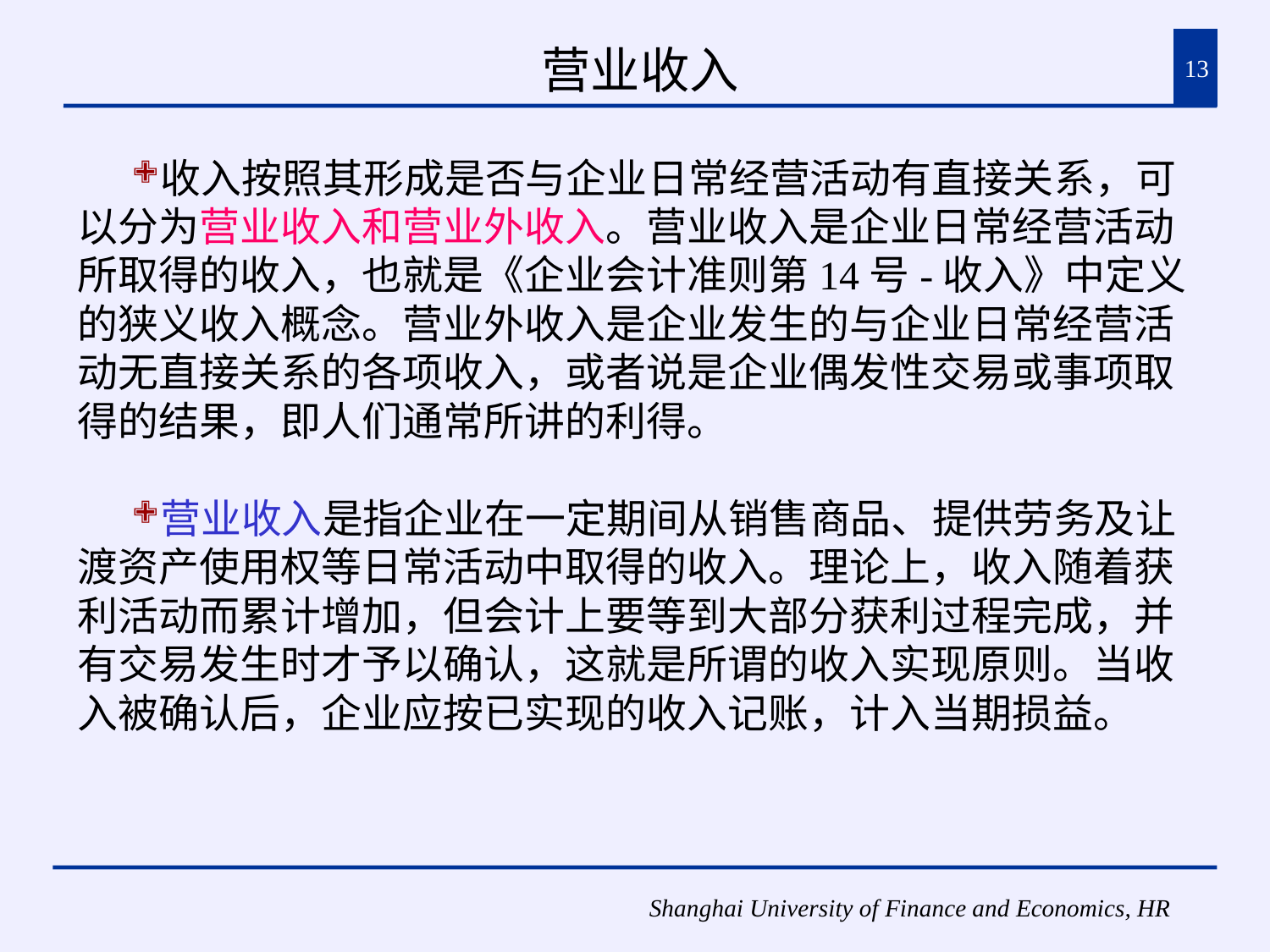

# 营业收入
13
收入按照其形成是否与企业日常经营活动有直接关系，可以分为营业收入和营业外收入。营业收入是企业日常经营活动所取得的收入，也就是《企业会计准则第14号-收入》中定义的狭义收入概念。营业外收入是企业发生的与企业日常经营活动无直接关系的各项收入，或者说是企业偶发性交易或事项取得的结果，即人们通常所讲的利得。

营业收入是指企业在一定期间从销售商品、提供劳务及让渡资产使用权等日常活动中取得的收入。理论上，收入随着获利活动而累计增加，但会计上要等到大部分获利过程完成，并有交易发生时才予以确认，这就是所谓的收入实现原则。当收入被确认后，企业应按已实现的收入记账，计入当期损益。